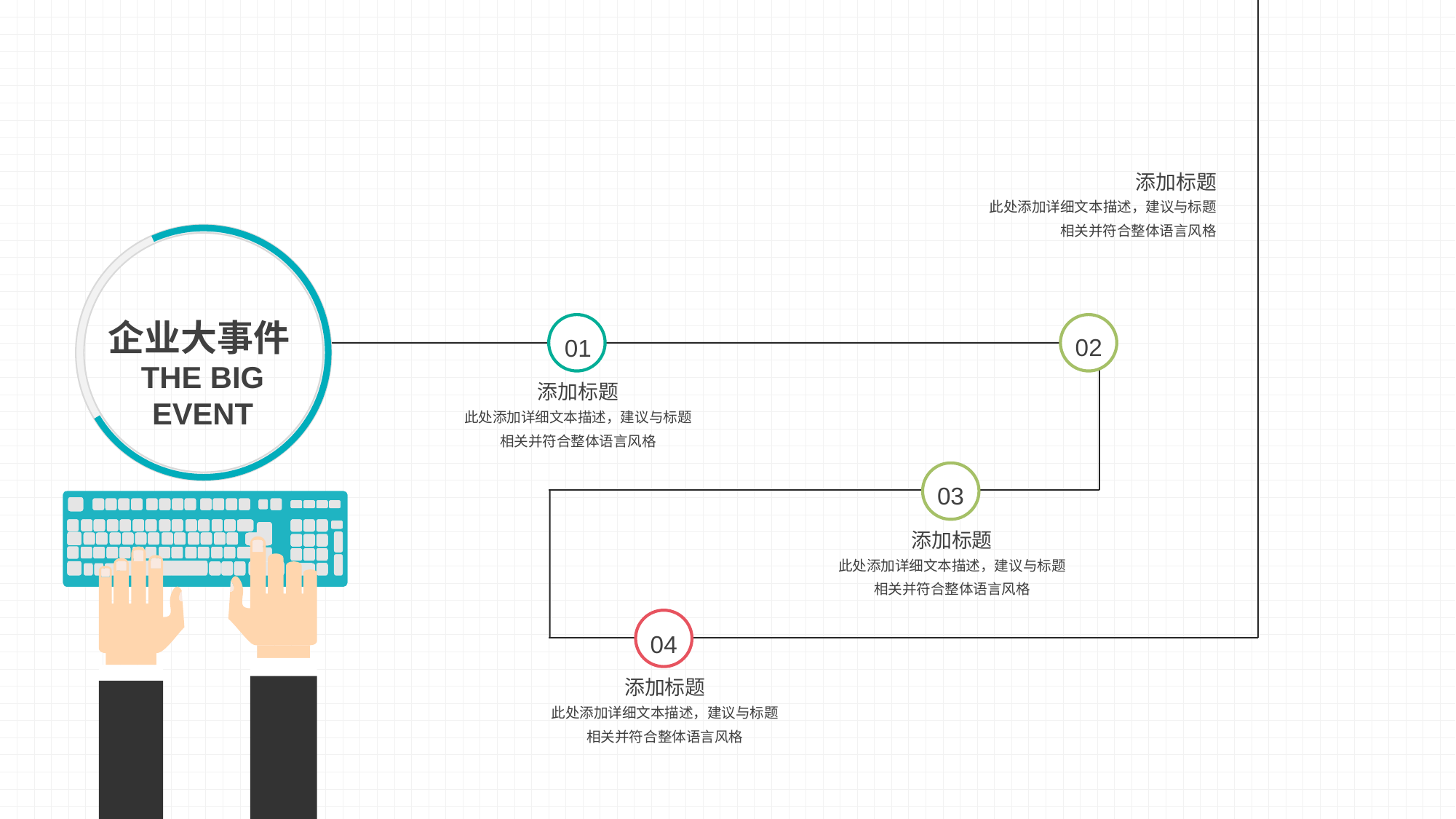

添加标题
此处添加详细文本描述，建议与标题相关并符合整体语言风格

企业大事件
THE BIG EVENT
02

01

添加标题
此处添加详细文本描述，建议与标题相关并符合整体语言风格
03

添加标题
此处添加详细文本描述，建议与标题相关并符合整体语言风格

04
添加标题
此处添加详细文本描述，建议与标题相关并符合整体语言风格